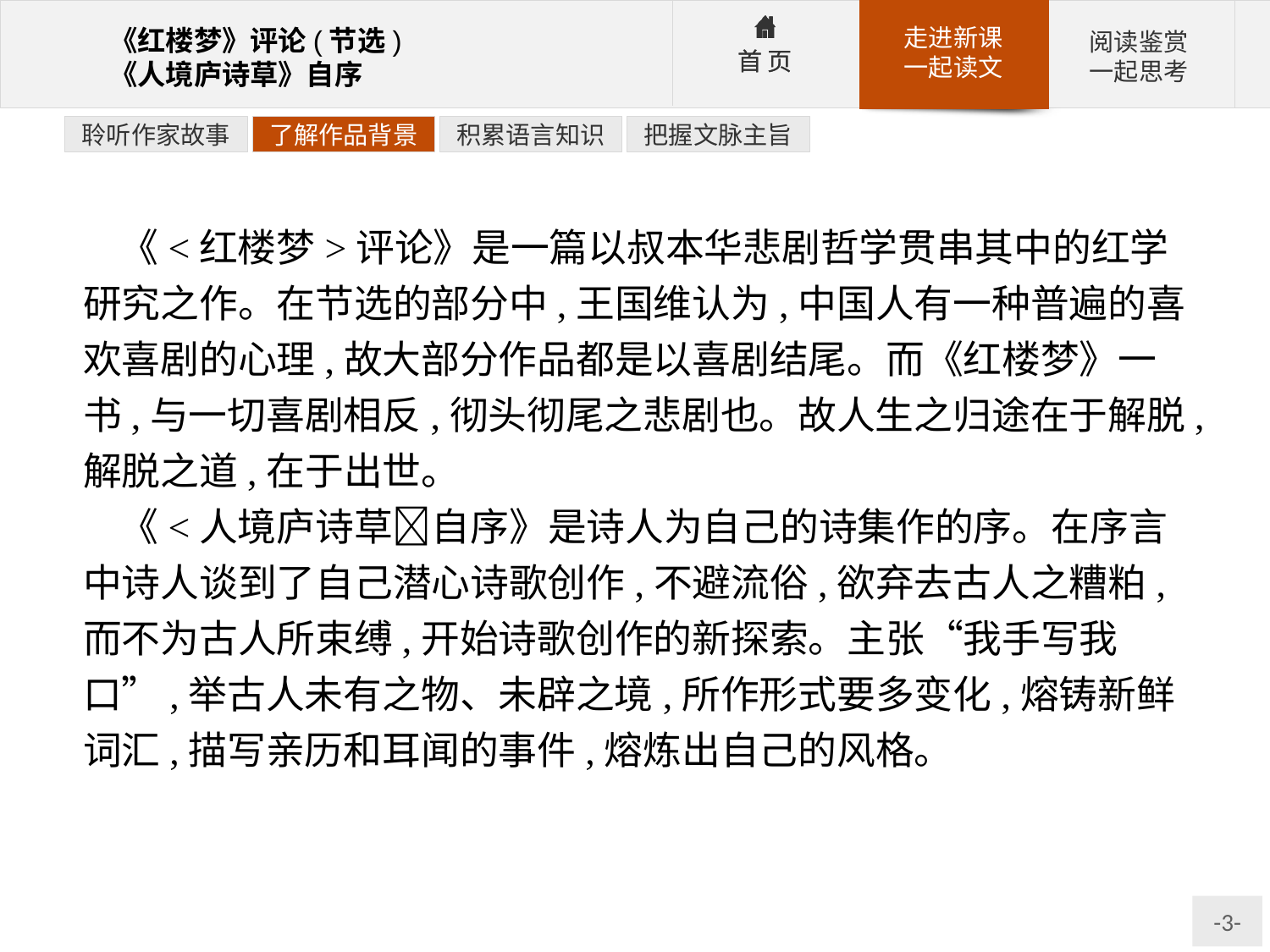

聆听作家故事
了解作品背景
积累语言知识
把握文脉主旨
《<红楼梦>评论》是一篇以叔本华悲剧哲学贯串其中的红学研究之作。在节选的部分中,王国维认为,中国人有一种普遍的喜欢喜剧的心理,故大部分作品都是以喜剧结尾。而《红楼梦》一书,与一切喜剧相反,彻头彻尾之悲剧也。故人生之归途在于解脱,解脱之道,在于出世。
《<人境庐诗草􀎯自序》是诗人为自己的诗集作的序。在序言中诗人谈到了自己潜心诗歌创作,不避流俗,欲弃去古人之糟粕,而不为古人所束缚,开始诗歌创作的新探索。主张“我手写我口”,举古人未有之物、未辟之境,所作形式要多变化,熔铸新鲜词汇,描写亲历和耳闻的事件,熔炼出自己的风格。